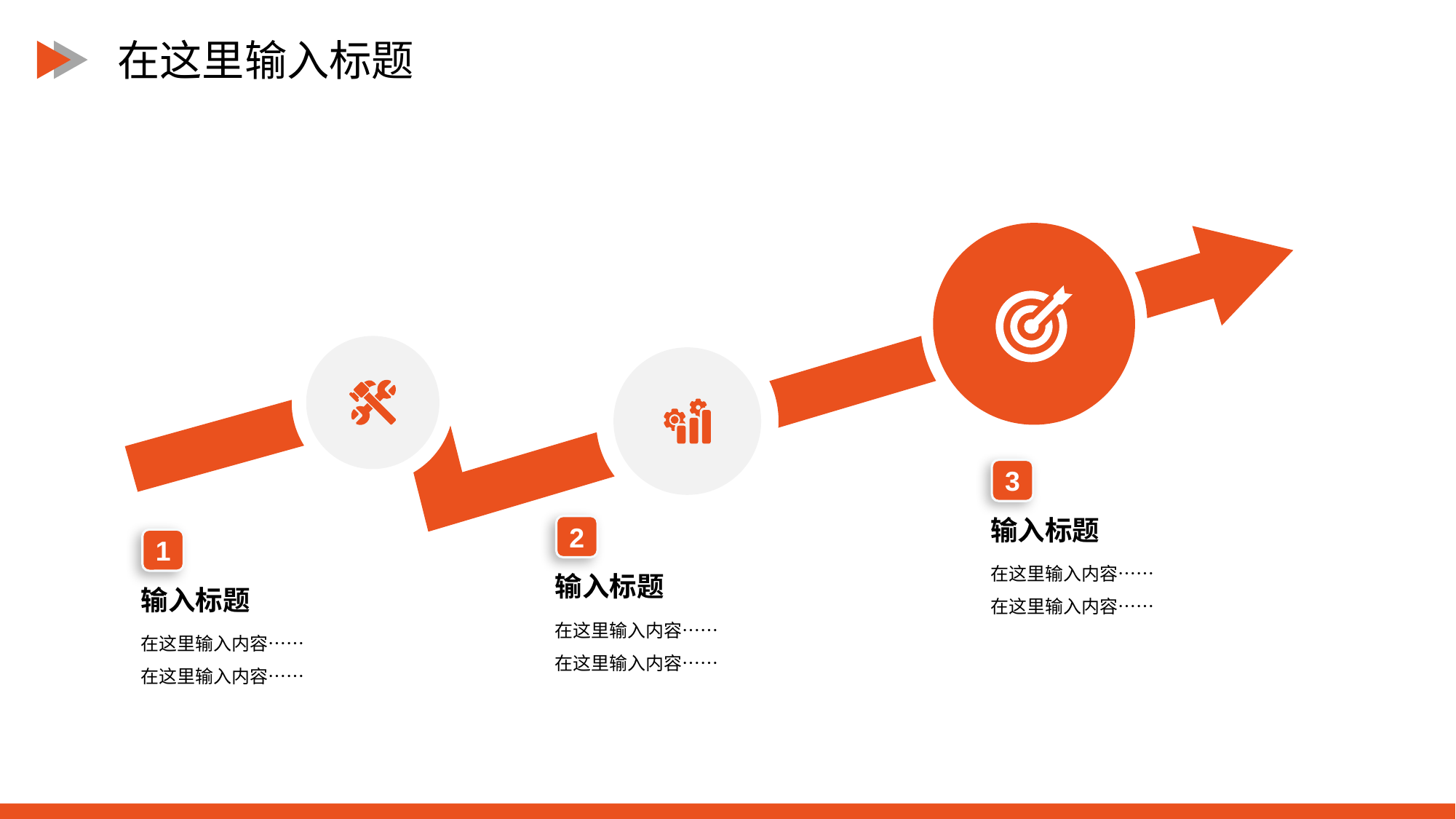

在这里输入标题

3
输入标题
2
1
在这里输入内容……
在这里输入内容……
输入标题
输入标题
在这里输入内容……
在这里输入内容……
在这里输入内容……
在这里输入内容……